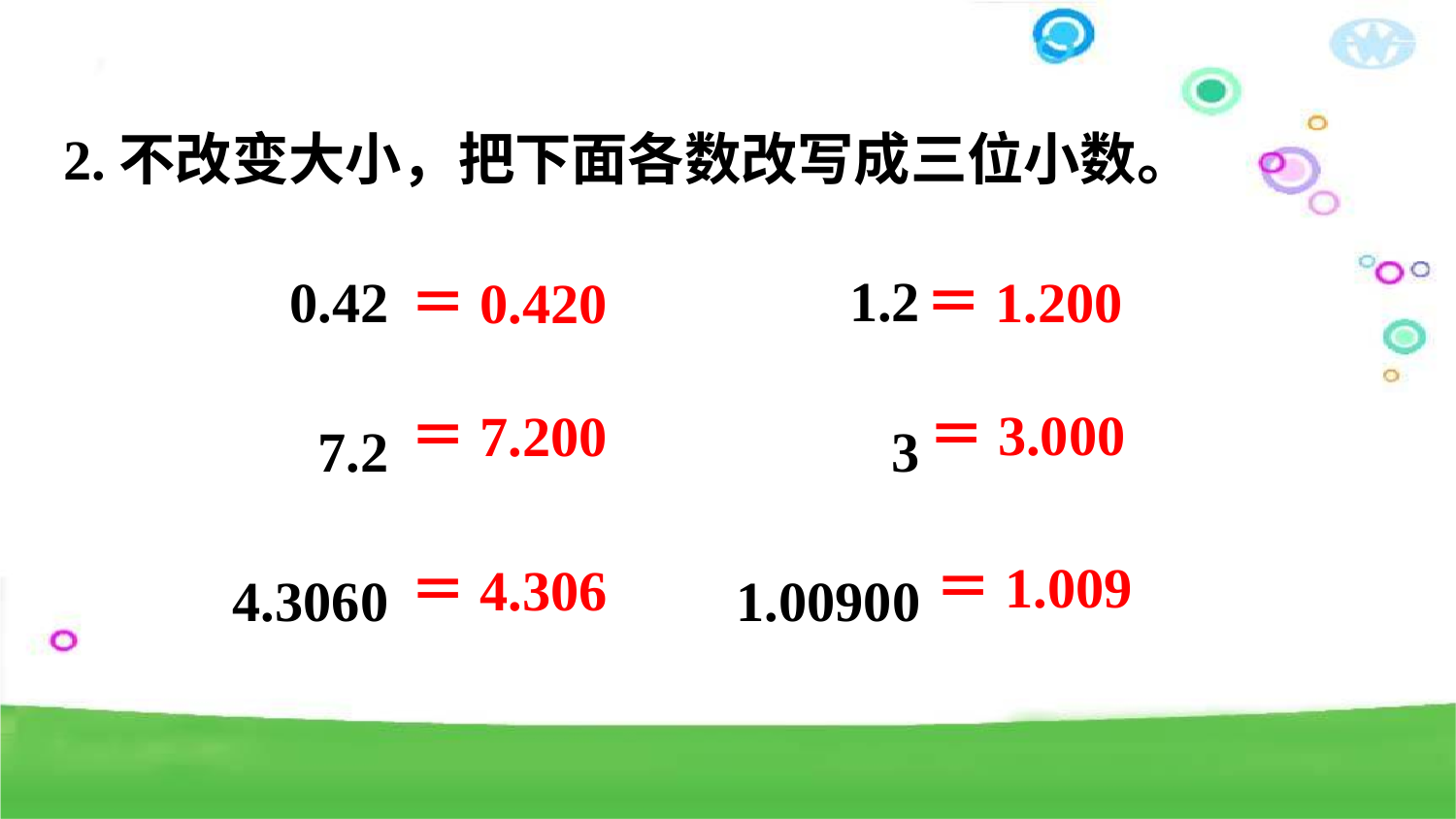

2.不改变大小，把下面各数改写成三位小数。
0.42
7.2
4.3060
＝1.200
＝0.420
1.2
3
 1.00900
＝3.000
＝7.200
＝1.009
＝4.306